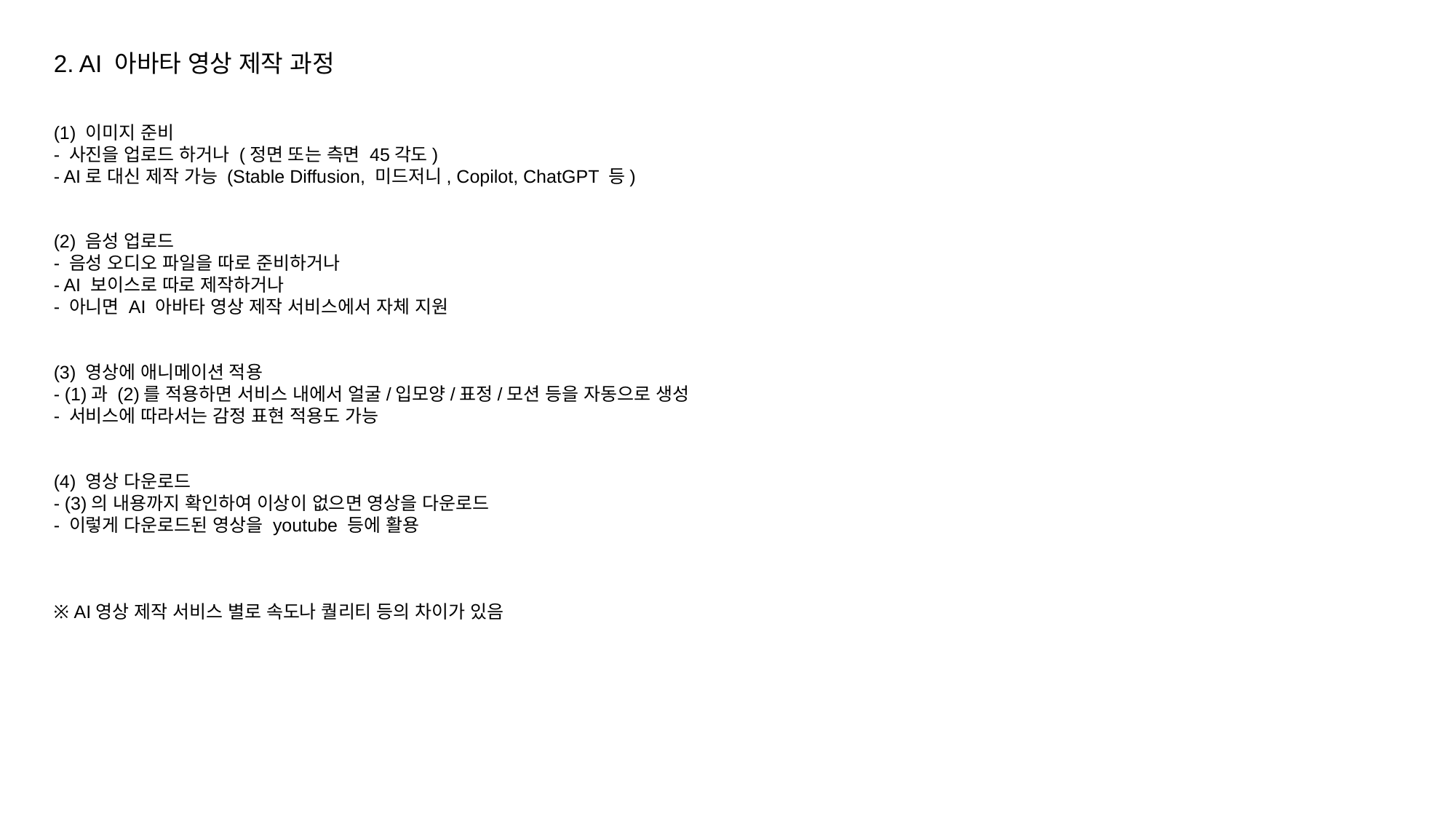

2. AI 아바타 영상 제작 과정

(1) 이미지 준비
- 사진을 업로드 하거나 (정면 또는 측면 45각도)
- AI로 대신 제작 가능 (Stable Diffusion, 미드저니, Copilot, ChatGPT 등)

(2) 음성 업로드
- 음성 오디오 파일을 따로 준비하거나
- AI 보이스로 따로 제작하거나
- 아니면 AI 아바타 영상 제작 서비스에서 자체 지원

(3) 영상에 애니메이션 적용
- (1)과 (2)를 적용하면 서비스 내에서 얼굴/입모양/표정/모션 등을 자동으로 생성
- 서비스에 따라서는 감정 표현 적용도 가능

(4) 영상 다운로드
- (3)의 내용까지 확인하여 이상이 없으면 영상을 다운로드
- 이렇게 다운로드된 영상을 youtube 등에 활용

※ AI영상 제작 서비스 별로 속도나 퀄리티 등의 차이가 있음